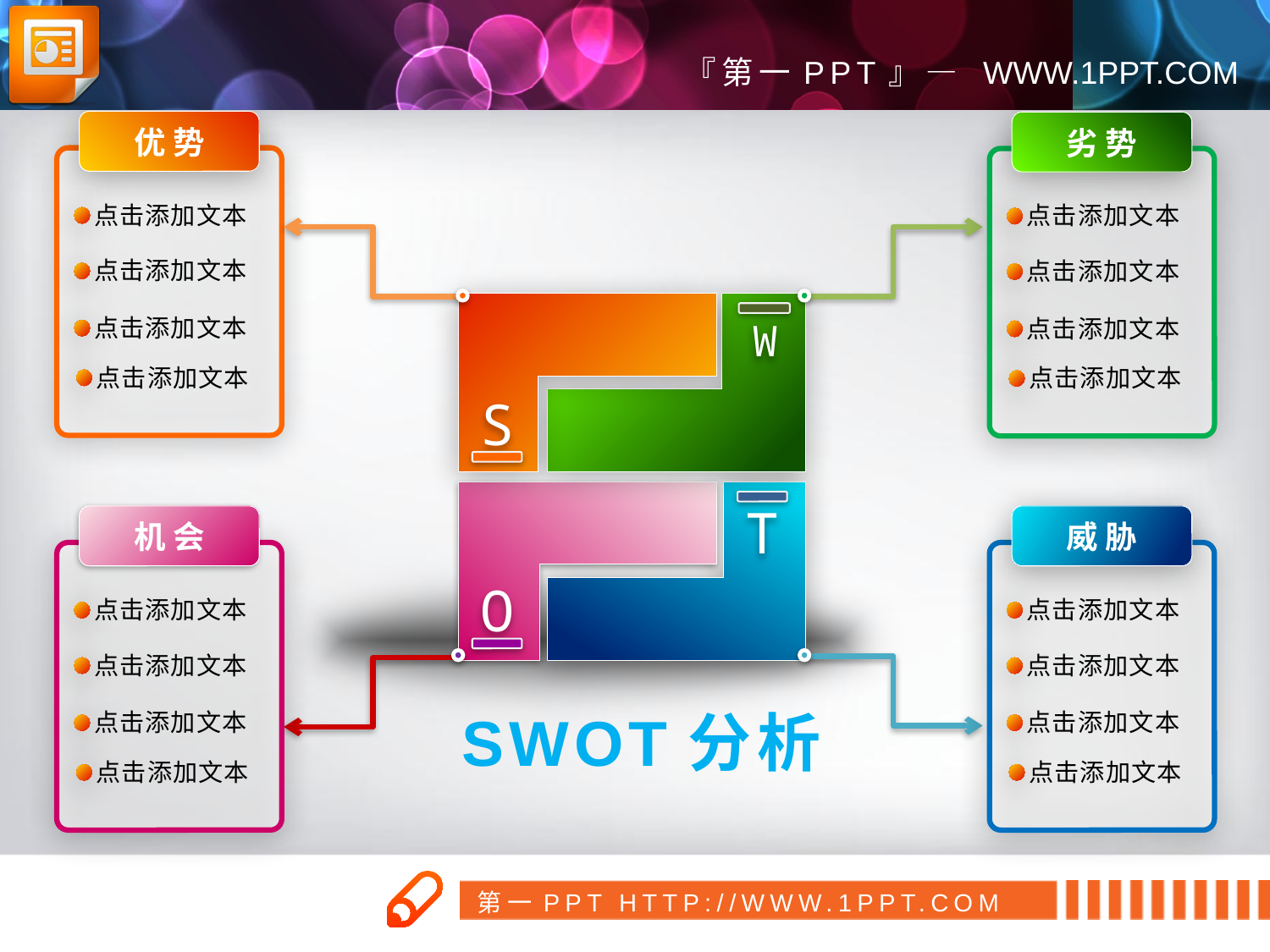

优 势
劣 势

点击添加文本
点击添加文本

点击添加文本
点击添加文本

W
S

T

O

点击添加文本
点击添加文本

点击添加文本
点击添加文本

机 会
威 胁

点击添加文本
点击添加文本

点击添加文本
点击添加文本

SWOT分析
点击添加文本
点击添加文本

点击添加文本
点击添加文本

第一PPT模板网
www.1ppt.com/tubiao/